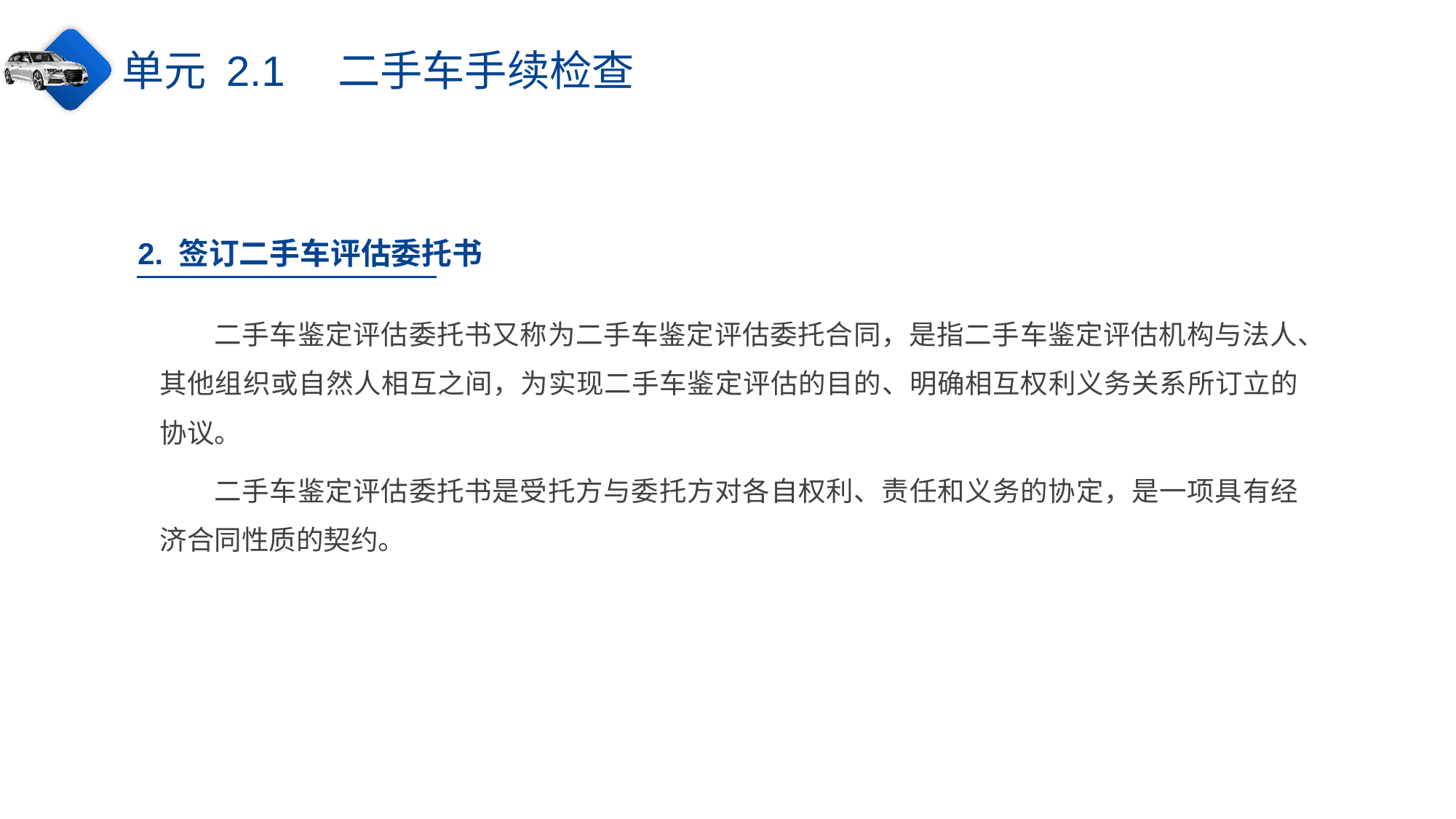

单元 2.1　二手车手续检查
2. 签订二手车评估委托书
二手车鉴定评估委托书又称为二手车鉴定评估委托合同，是指二手车鉴定评估机构与法人、其他组织或自然人相互之间，为实现二手车鉴定评估的目的、明确相互权利义务关系所订立的协议。
二手车鉴定评估委托书是受托方与委托方对各自权利、责任和义务的协定，是一项具有经济合同性质的契约。